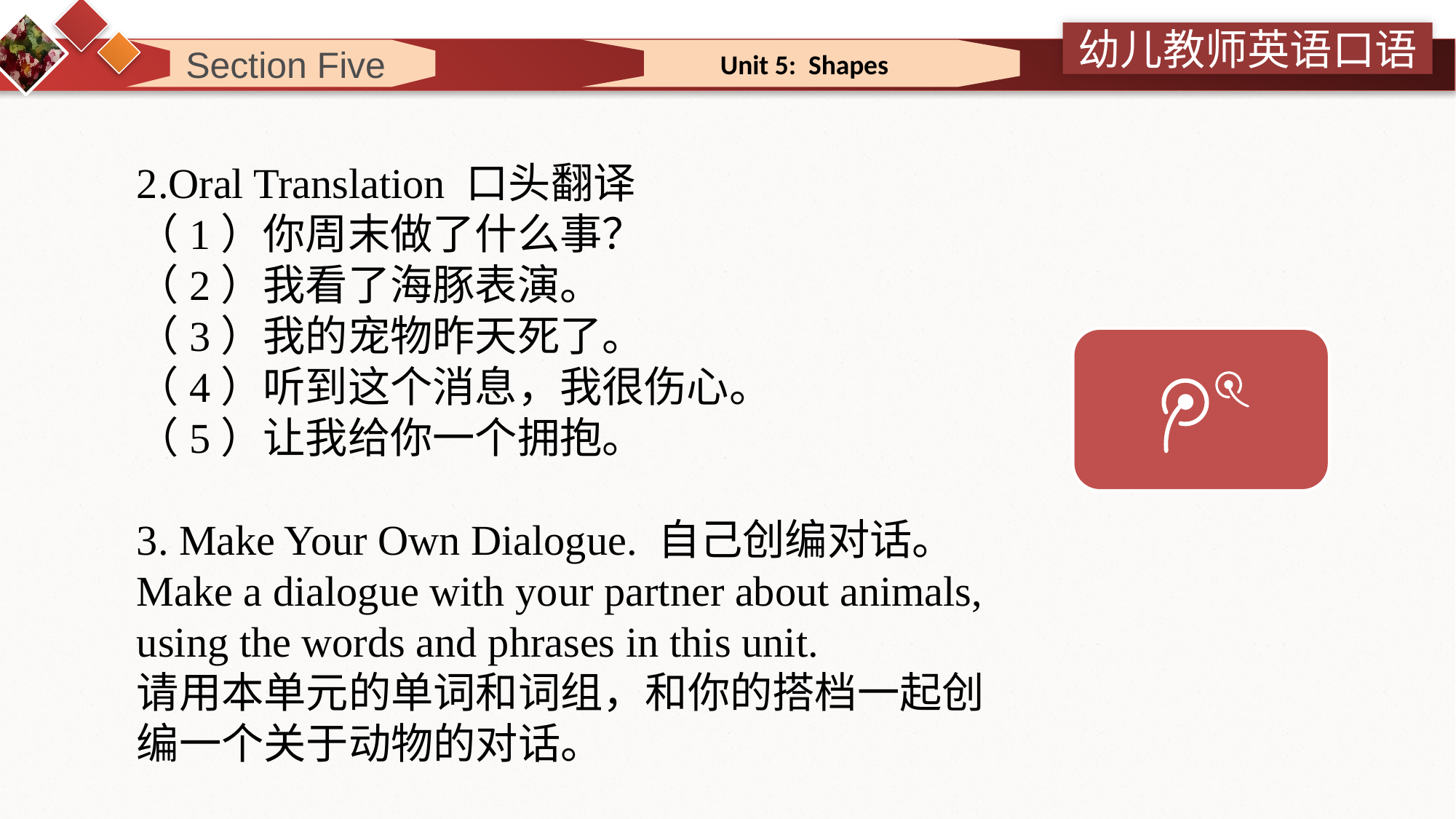

Section Five
 Unit 5:  Shapes
2.Oral Translation 口头翻译
（1）你周末做了什么事？
（2）我看了海豚表演。
（3）我的宠物昨天死了。
（4）听到这个消息，我很伤心。
（5）让我给你一个拥抱。

3. Make Your Own Dialogue. 自己创编对话。
Make a dialogue with your partner about animals, using the words and phrases in this unit.
请用本单元的单词和词组，和你的搭档一起创编一个关于动物的对话。